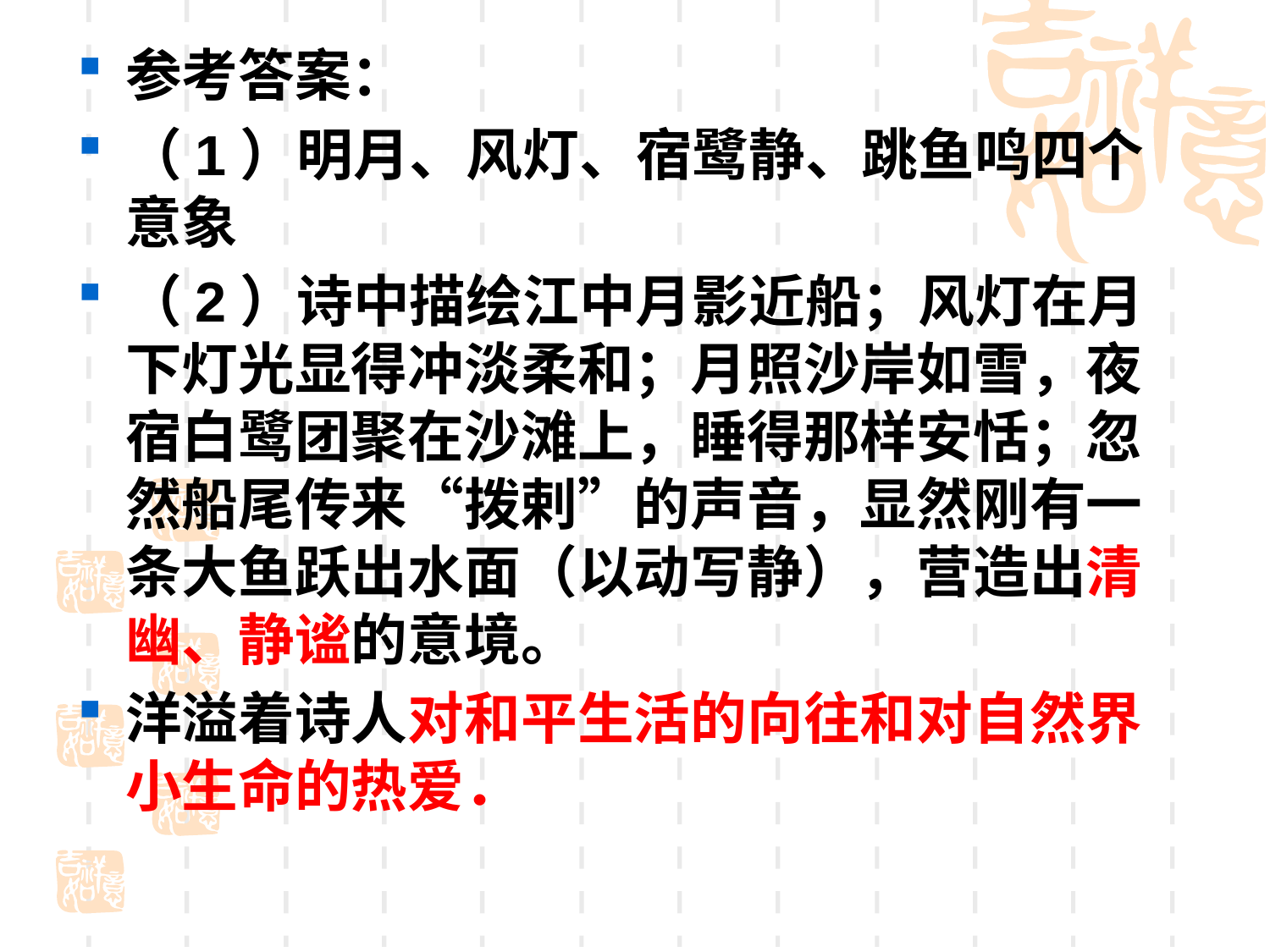

参考答案：
（1）明月、风灯、宿鹭静、跳鱼鸣四个意象
（2）诗中描绘江中月影近船；风灯在月下灯光显得冲淡柔和；月照沙岸如雪，夜宿白鹭团聚在沙滩上，睡得那样安恬；忽然船尾传来“拨剌”的声音，显然刚有一条大鱼跃出水面（以动写静），营造出清幽、静谧的意境。
洋溢着诗人对和平生活的向往和对自然界小生命的热爱．